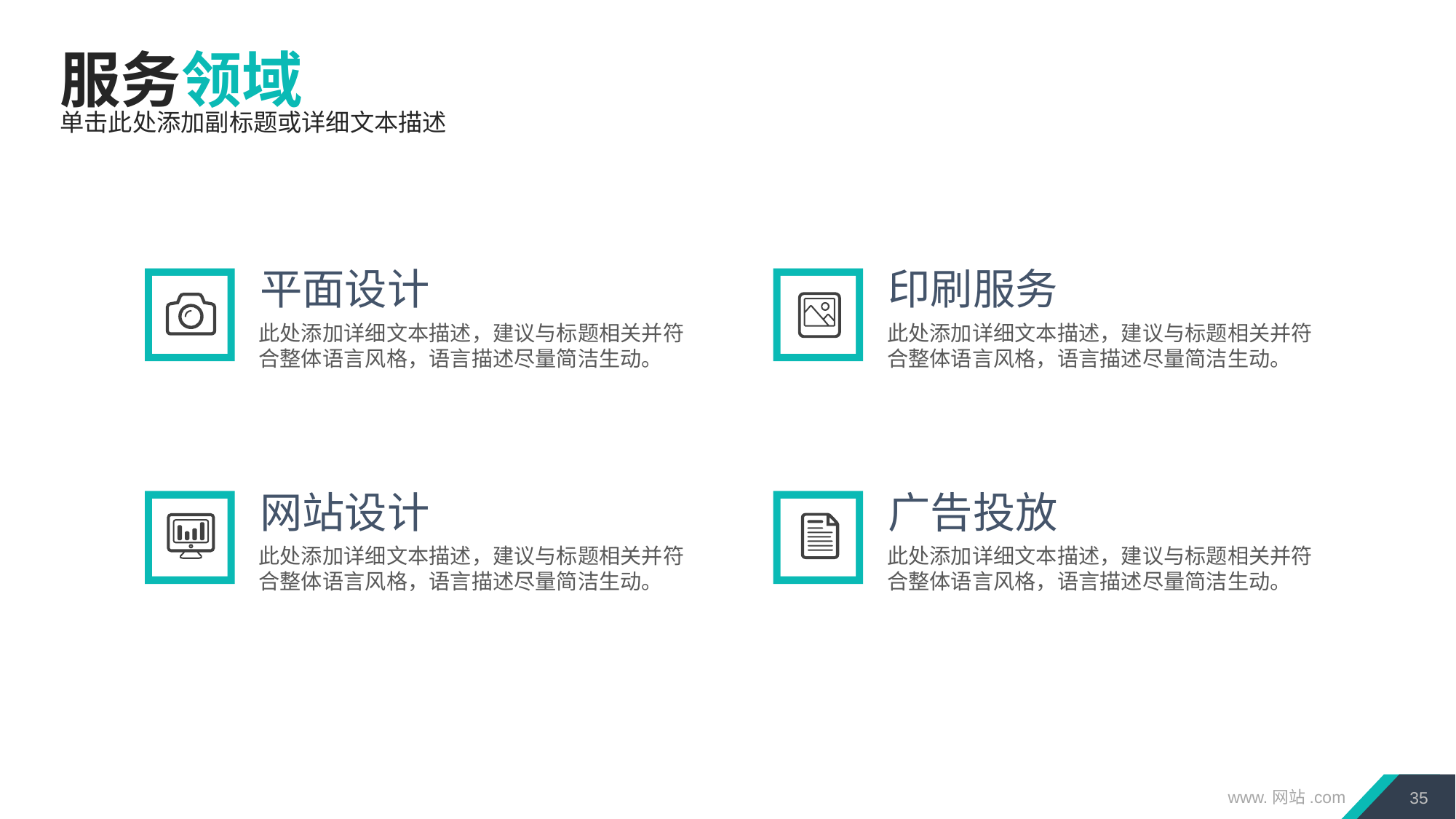

服务领域
单击此处添加副标题或详细文本描述
平面设计
印刷服务

此处添加详细文本描述，建议与标题相关并符合整体语言风格，语言描述尽量简洁生动。
此处添加详细文本描述，建议与标题相关并符合整体语言风格，语言描述尽量简洁生动。
网站设计
广告投放

此处添加详细文本描述，建议与标题相关并符合整体语言风格，语言描述尽量简洁生动。
此处添加详细文本描述，建议与标题相关并符合整体语言风格，语言描述尽量简洁生动。
35